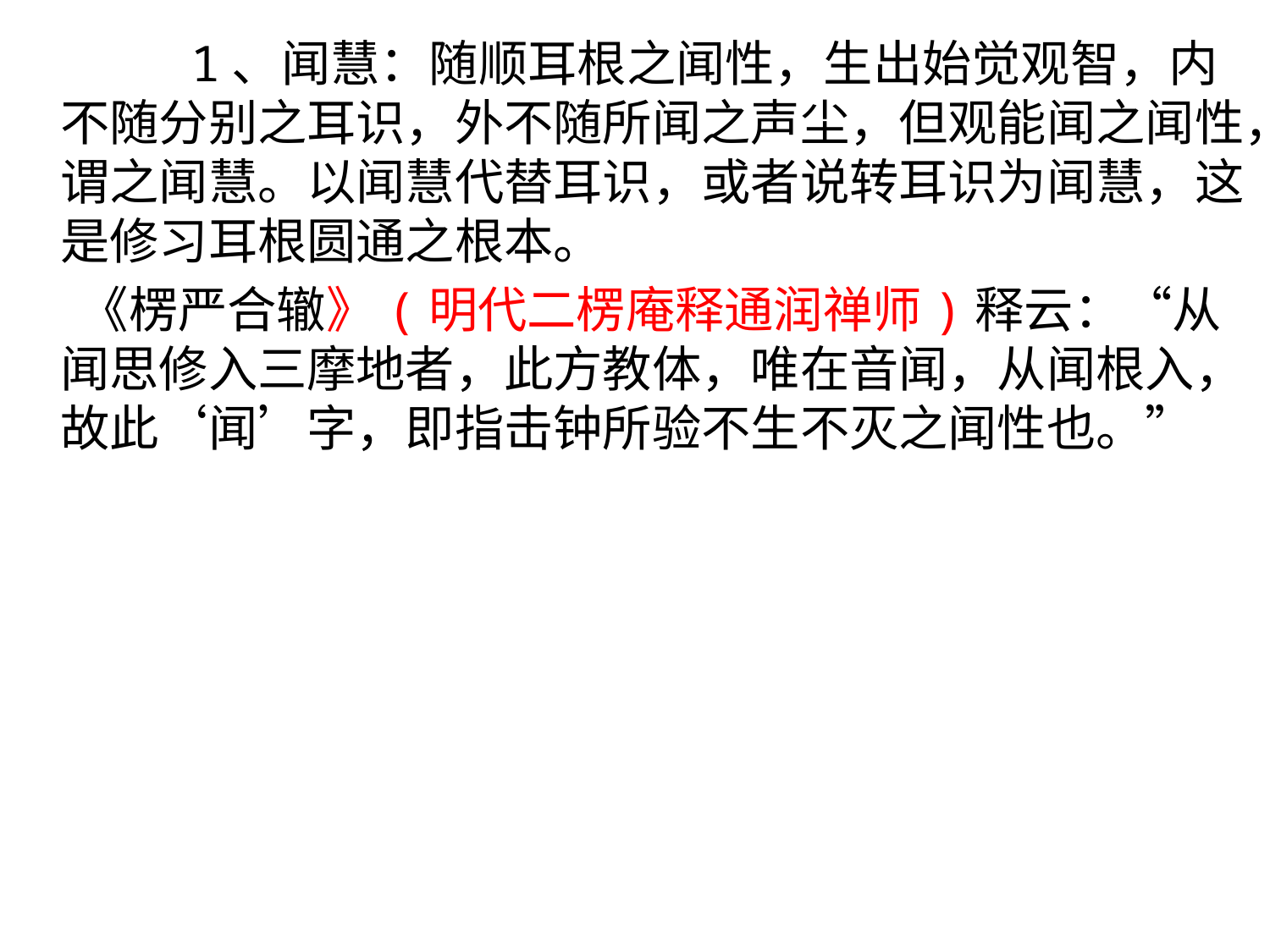

1、闻慧：随顺耳根之闻性，生出始觉观智，内不随分别之耳识，外不随所闻之声尘，但观能闻之闻性，谓之闻慧。以闻慧代替耳识，或者说转耳识为闻慧，这是修习耳根圆通之根本。
     《楞严合辙》(明代二楞庵释通润禅师)释云：“从闻思修入三摩地者，此方教体，唯在音闻，从闻根入，故此‘闻’字，即指击钟所验不生不灭之闻性也。”